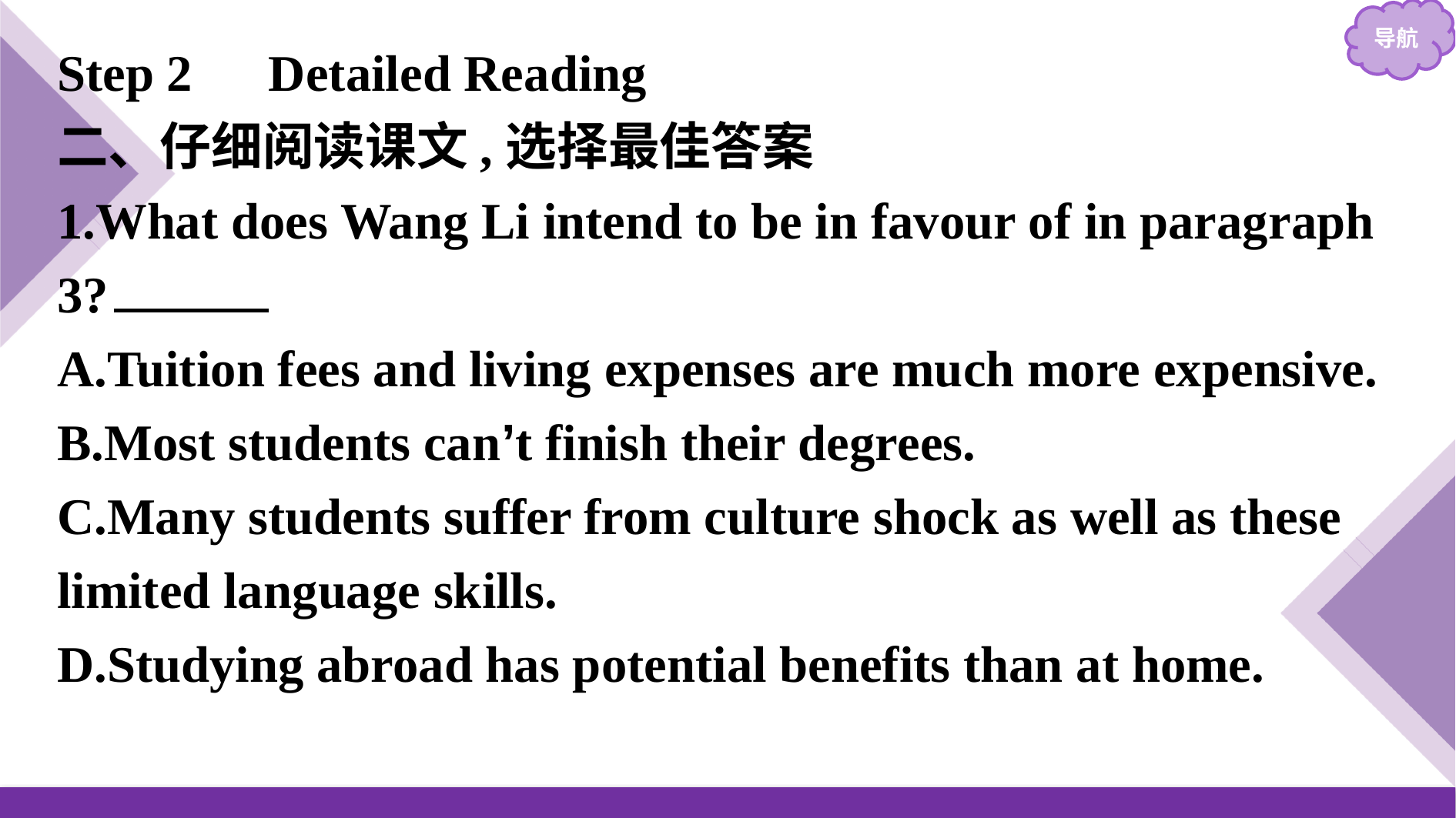

Step 2　Detailed Reading
二、仔细阅读课文,选择最佳答案
1.What does Wang Li intend to be in favour of in paragraph 3?　C
A.Tuition fees and living expenses are much more expensive.
B.Most students can’t finish their degrees.
C.Many students suffer from culture shock as well as these limited language skills.
D.Studying abroad has potential benefits than at home.